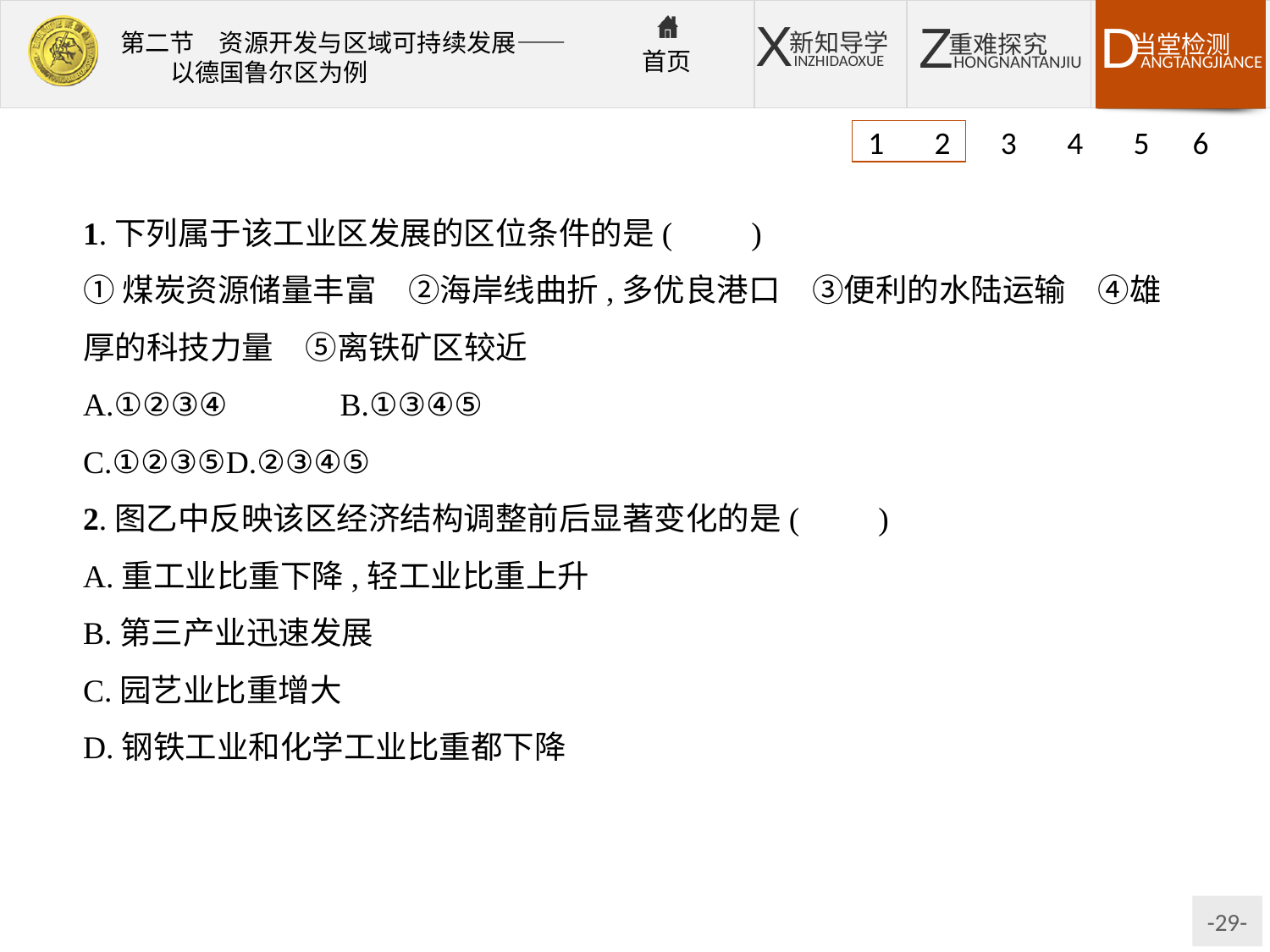

1       2       3       4       5      6

1.下列属于该工业区发展的区位条件的是(　　)
①煤炭资源储量丰富　②海岸线曲折,多优良港口　③便利的水陆运输　④雄厚的科技力量　⑤离铁矿区较近
A.①②③④	B.①③④⑤
C.①②③⑤	D.②③④⑤
2.图乙中反映该区经济结构调整前后显著变化的是(　　)
A.重工业比重下降,轻工业比重上升
B.第三产业迅速发展
C.园艺业比重增大
D.钢铁工业和化学工业比重都下降